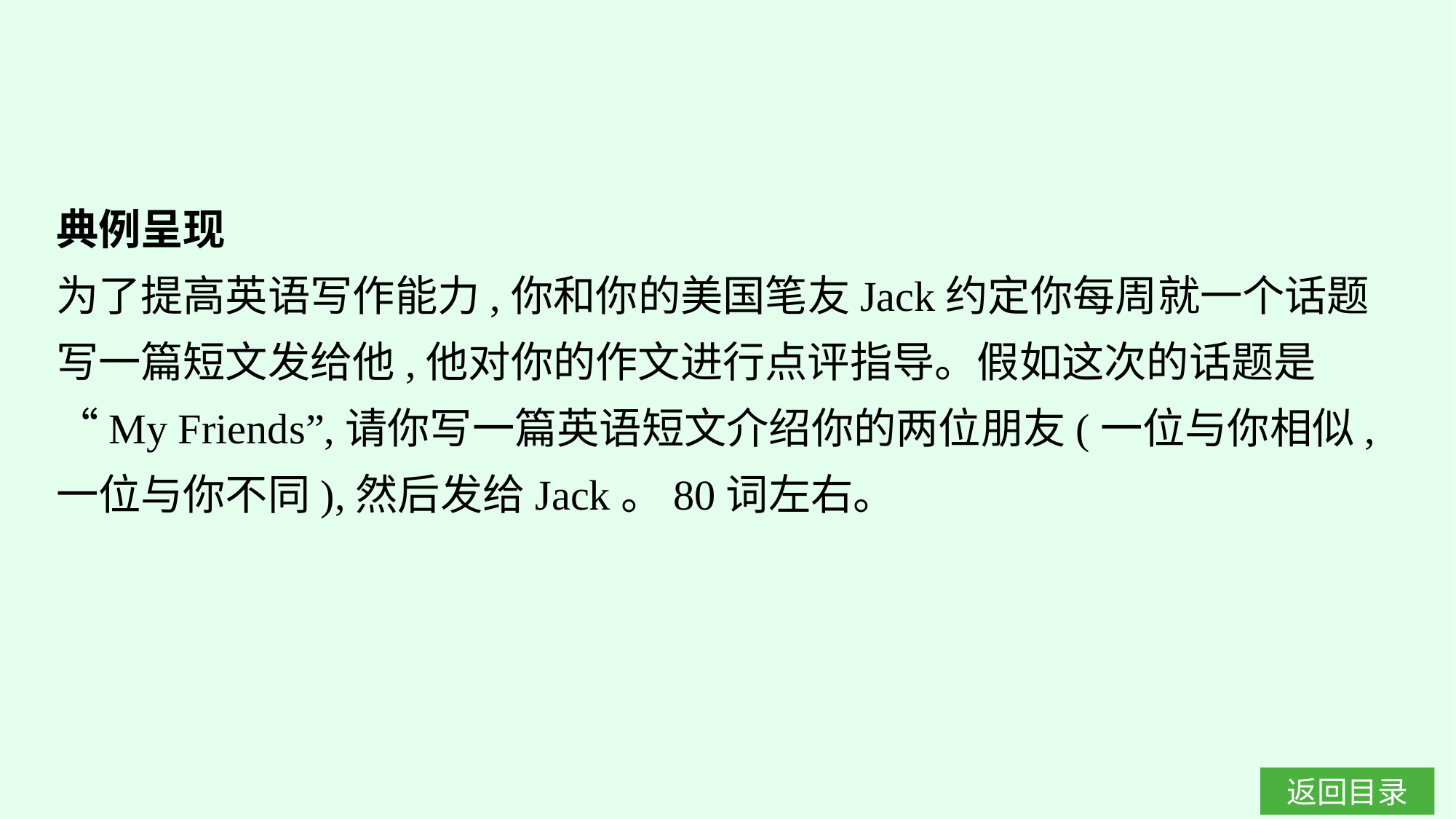

典例呈现
为了提高英语写作能力,你和你的美国笔友Jack约定你每周就一个话题写一篇短文发给他,他对你的作文进行点评指导。假如这次的话题是“My Friends”,请你写一篇英语短文介绍你的两位朋友(一位与你相似,一位与你不同),然后发给Jack。80词左右。